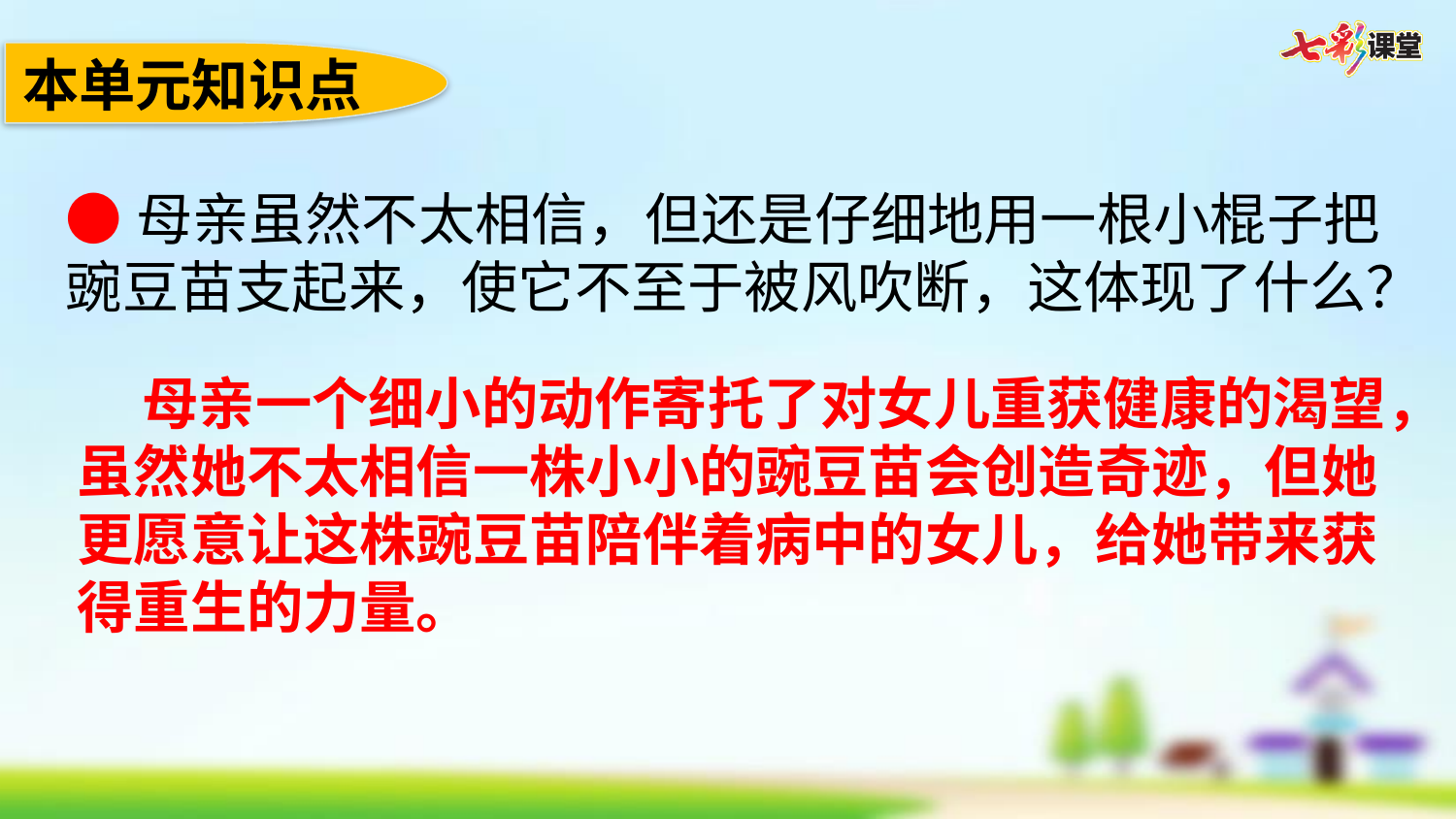

本单元知识点
●母亲虽然不太相信，但还是仔细地用一根小棍子把豌豆苗支起来，使它不至于被风吹断，这体现了什么？
    母亲一个细小的动作寄托了对女儿重获健康的渴望，虽然她不太相信一株小小的豌豆苗会创造奇迹，但她更愿意让这株豌豆苗陪伴着病中的女儿，给她带来获得重生的力量。